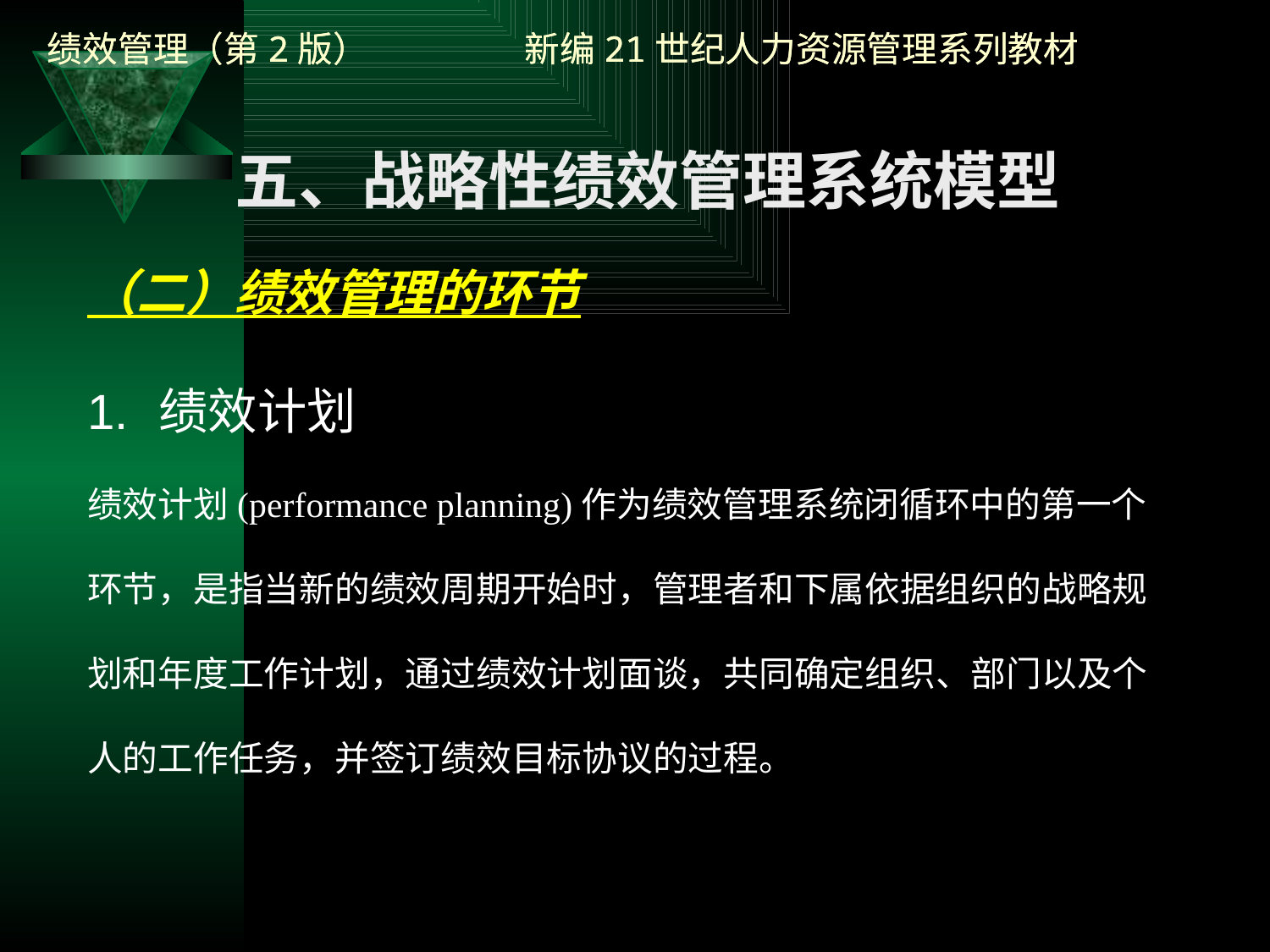

五、战略性绩效管理系统模型
（二）绩效管理的环节
绩效计划
绩效计划(performance planning)作为绩效管理系统闭循环中的第一个环节，是指当新的绩效周期开始时，管理者和下属依据组织的战略规划和年度工作计划，通过绩效计划面谈，共同确定组织、部门以及个人的工作任务，并签订绩效目标协议的过程。